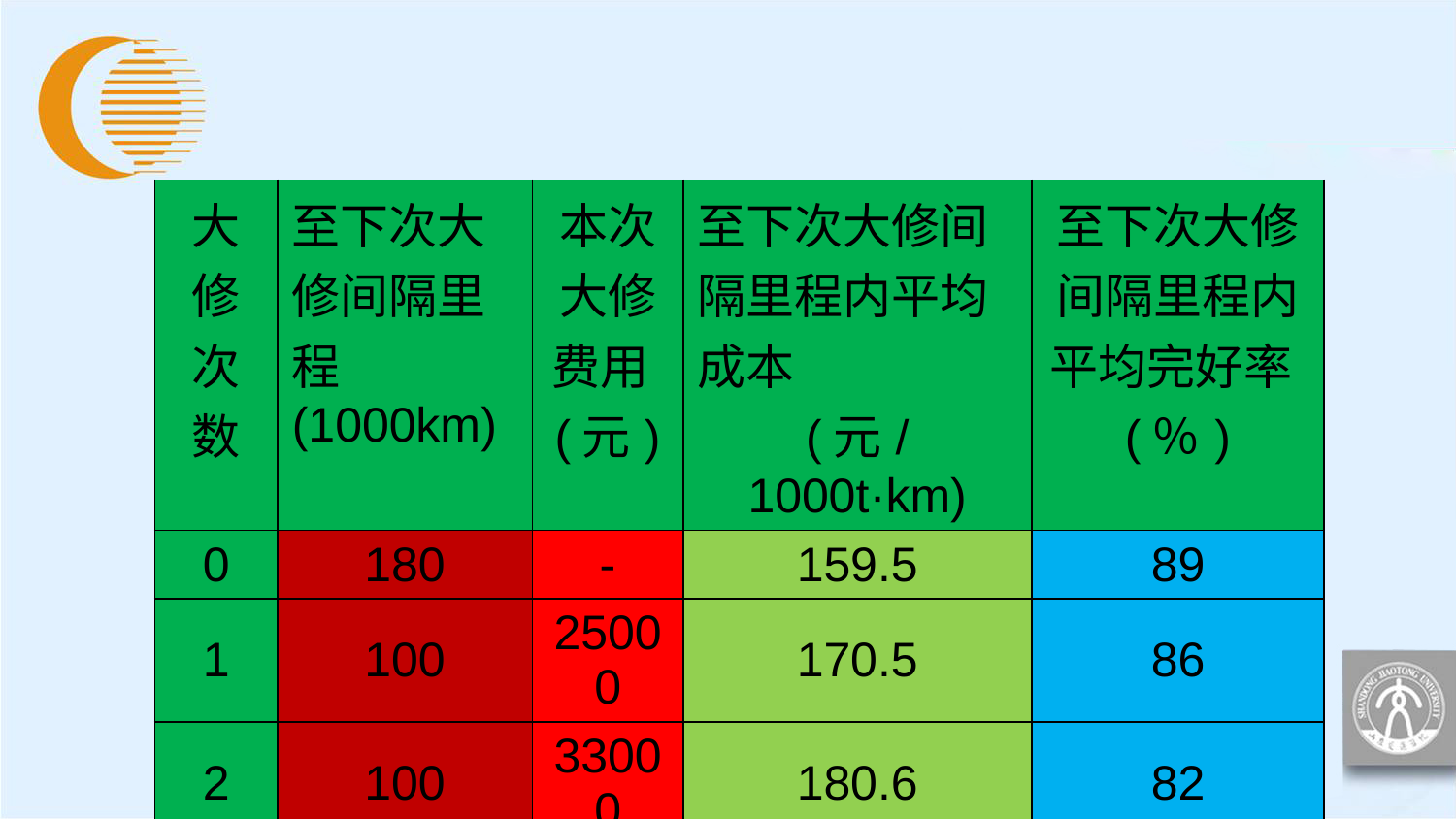

| 大修 次数 | 至下次大修间隔里程(1000km) | 本次大修费用(元) | 至下次大修间隔里程内平均成本 (元/1000t·km) | 至下次大修间隔里程内平均完好率(％) |
| --- | --- | --- | --- | --- |
| 0 | 180 | - | 159.5 | 89 |
| 1 | 100 | 25000 | 170.5 | 86 |
| 2 | 100 | 33000 | 180.6 | 82 |
| 3 | 80 | 41000 | 183.1 | 74 |